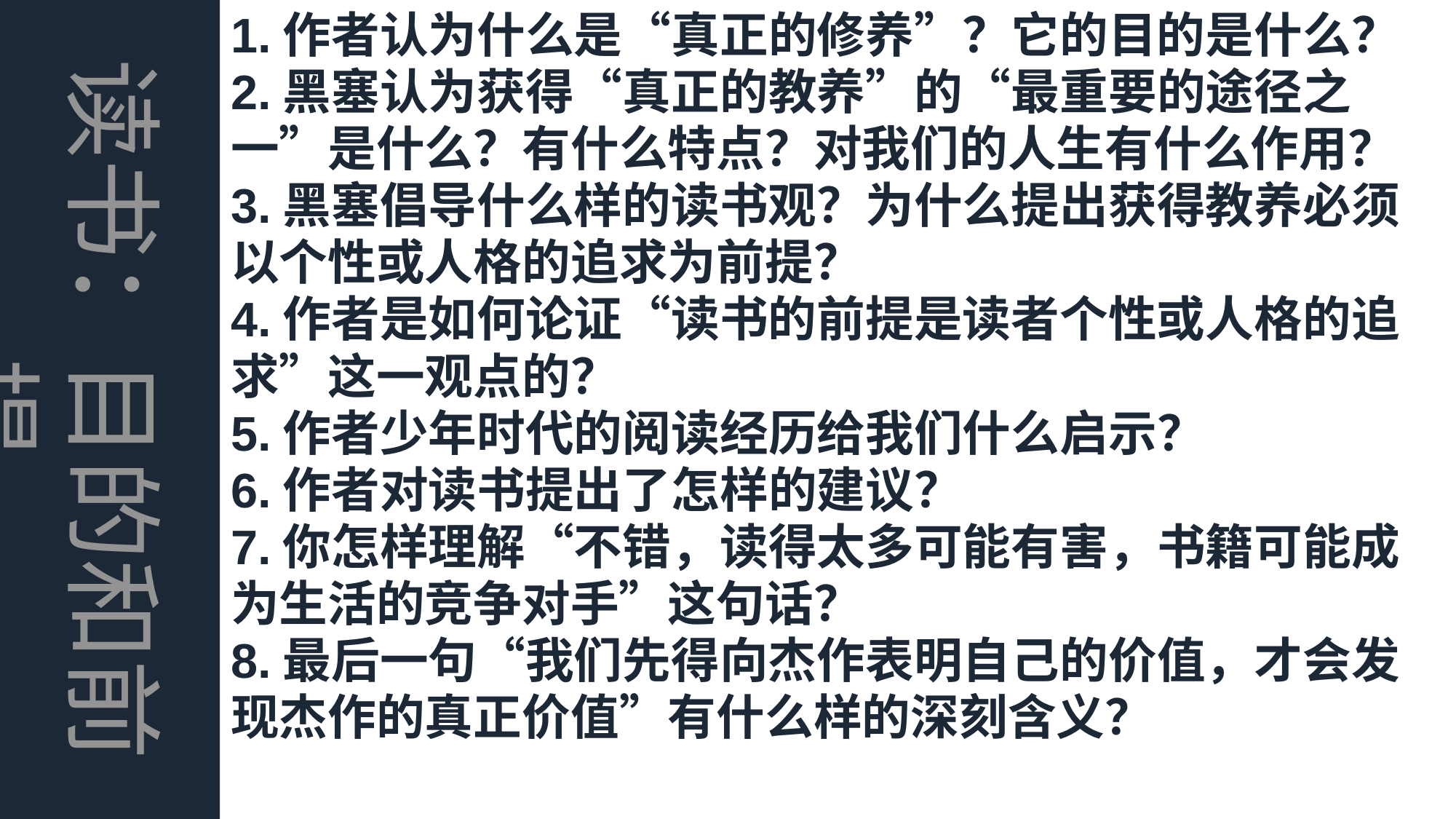

1.作者认为什么是“真正的修养”？它的目的是什么？
2.黑塞认为获得“真正的教养”的“最重要的途径之一”是什么？有什么特点？对我们的人生有什么作用？
3.黑塞倡导什么样的读书观？为什么提出获得教养必须以个性或人格的追求为前提？
4.作者是如何论证“读书的前提是读者个性或人格的追求”这一观点的？
5.作者少年时代的阅读经历给我们什么启示？
6.作者对读书提出了怎样的建议？
7.你怎样理解“不错，读得太多可能有害，书籍可能成为生活的竞争对手”这句话？
8.最后一句“我们先得向杰作表明自己的价值，才会发现杰作的真正价值”有什么样的深刻含义？
读书：目的和前提